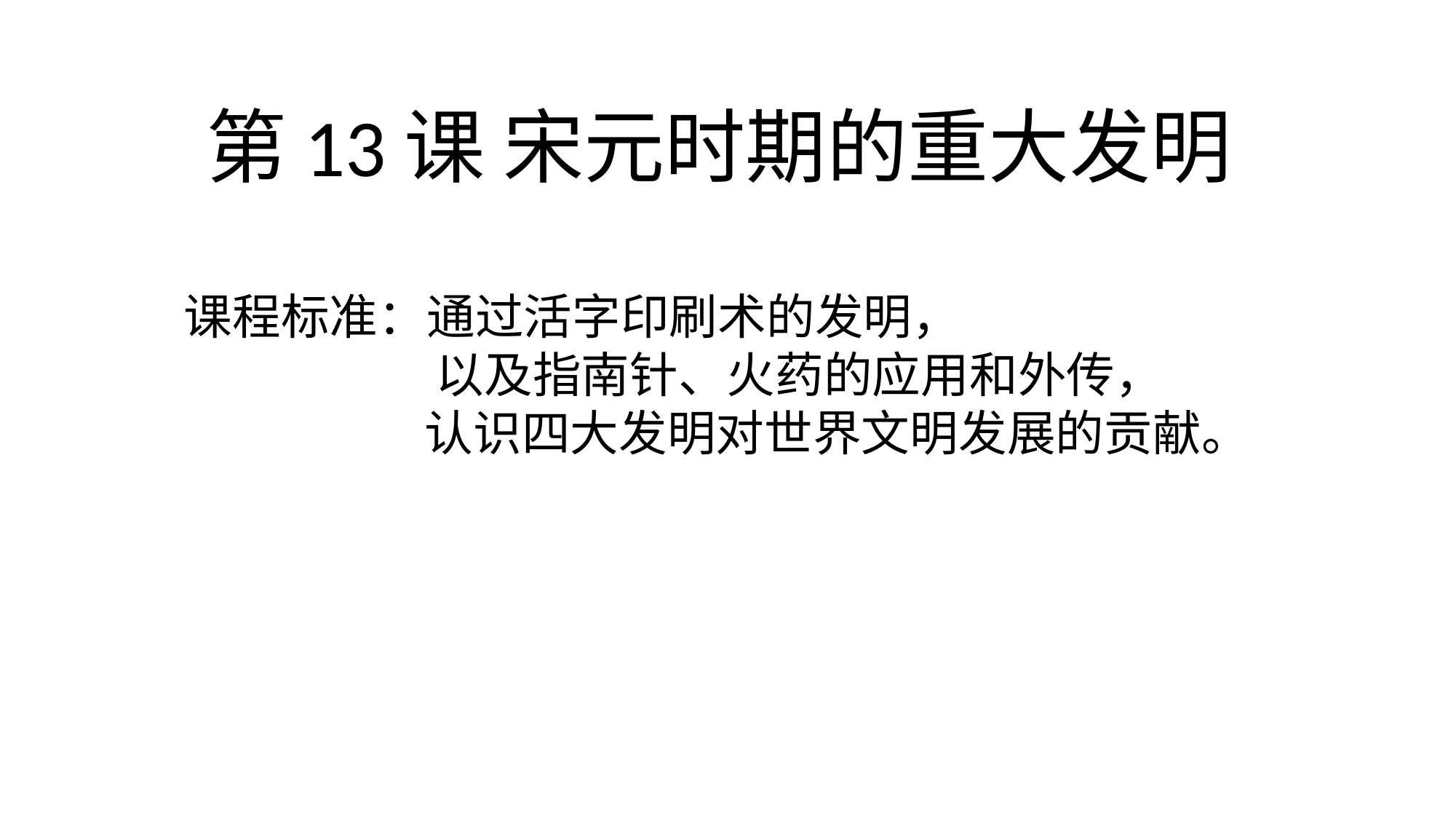

# 第13课 宋元时期的重大发明
课程标准：通过活字印刷术的发明，
                      以及指南针、火药的应用和外传，
                     认识四大发明对世界文明发展的贡献。